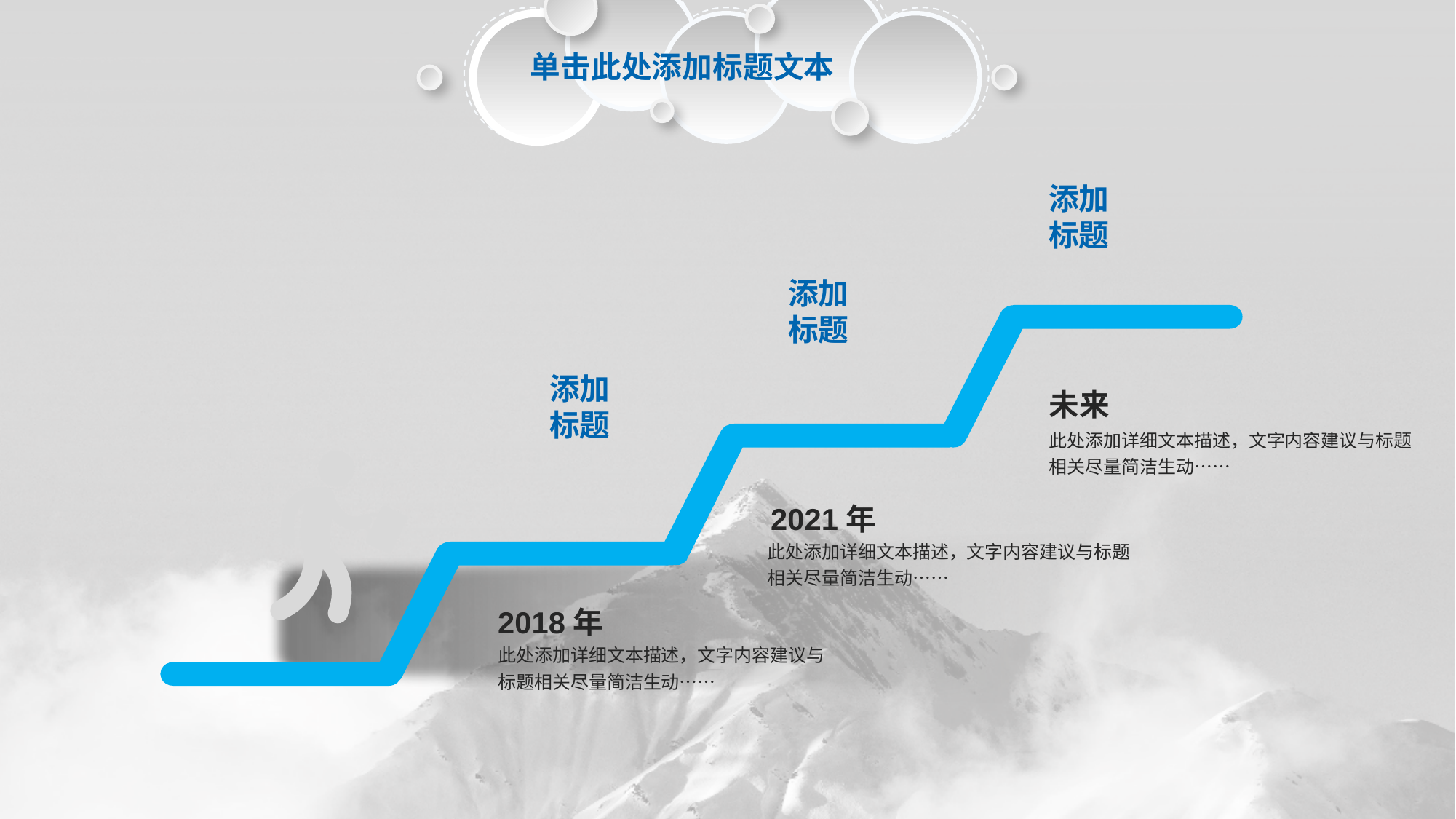

单击此处添加标题文本
添加
标题
添加
标题

添加
标题
未来
此处添加详细文本描述，文字内容建议与标题相关尽量简洁生动……

2021年

此处添加详细文本描述，文字内容建议与标题相关尽量简洁生动……
2018年
此处添加详细文本描述，文字内容建议与标题相关尽量简洁生动……